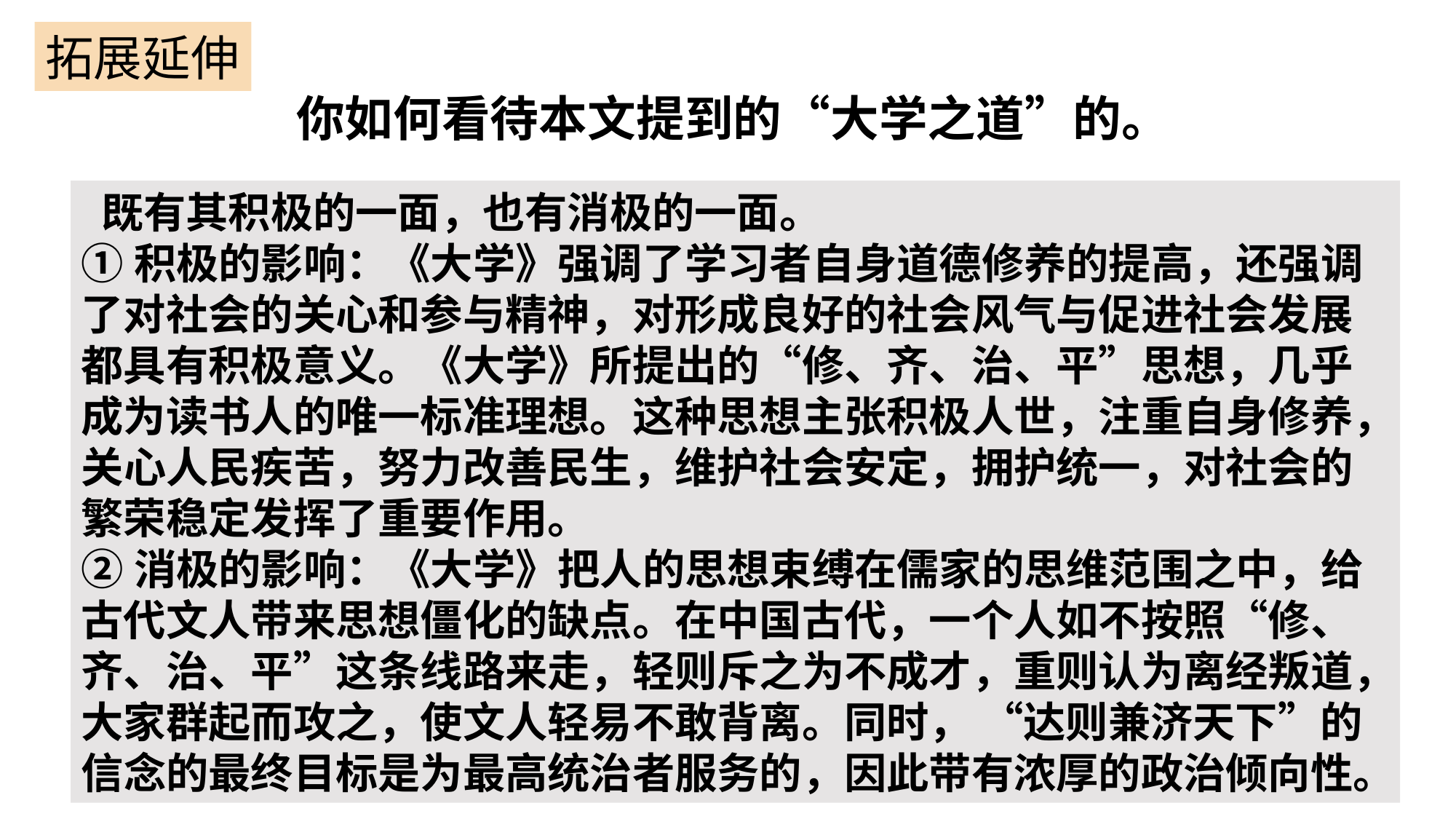

拓展延伸
你如何看待本文提到的“大学之道”的。
 既有其积极的一面，也有消极的一面。
①积极的影响：《大学》强调了学习者自身道德修养的提高，还强调了对社会的关心和参与精神，对形成良好的社会风气与促进社会发展都具有积极意义。《大学》所提出的“修、齐、治、平”思想，几乎成为读书人的唯一标准理想。这种思想主张积极人世，注重自身修养，关心人民疾苦，努力改善民生，维护社会安定，拥护统一，对社会的繁荣稳定发挥了重要作用。
②消极的影响：《大学》把人的思想束缚在儒家的思维范围之中，给古代文人带来思想僵化的缺点。在中国古代，一个人如不按照“修、齐、治、平”这条线路来走，轻则斥之为不成才，重则认为离经叛道，大家群起而攻之，使文人轻易不敢背离。同时， “达则兼济天下”的信念的最终目标是为最高统治者服务的，因此带有浓厚的政治倾向性。